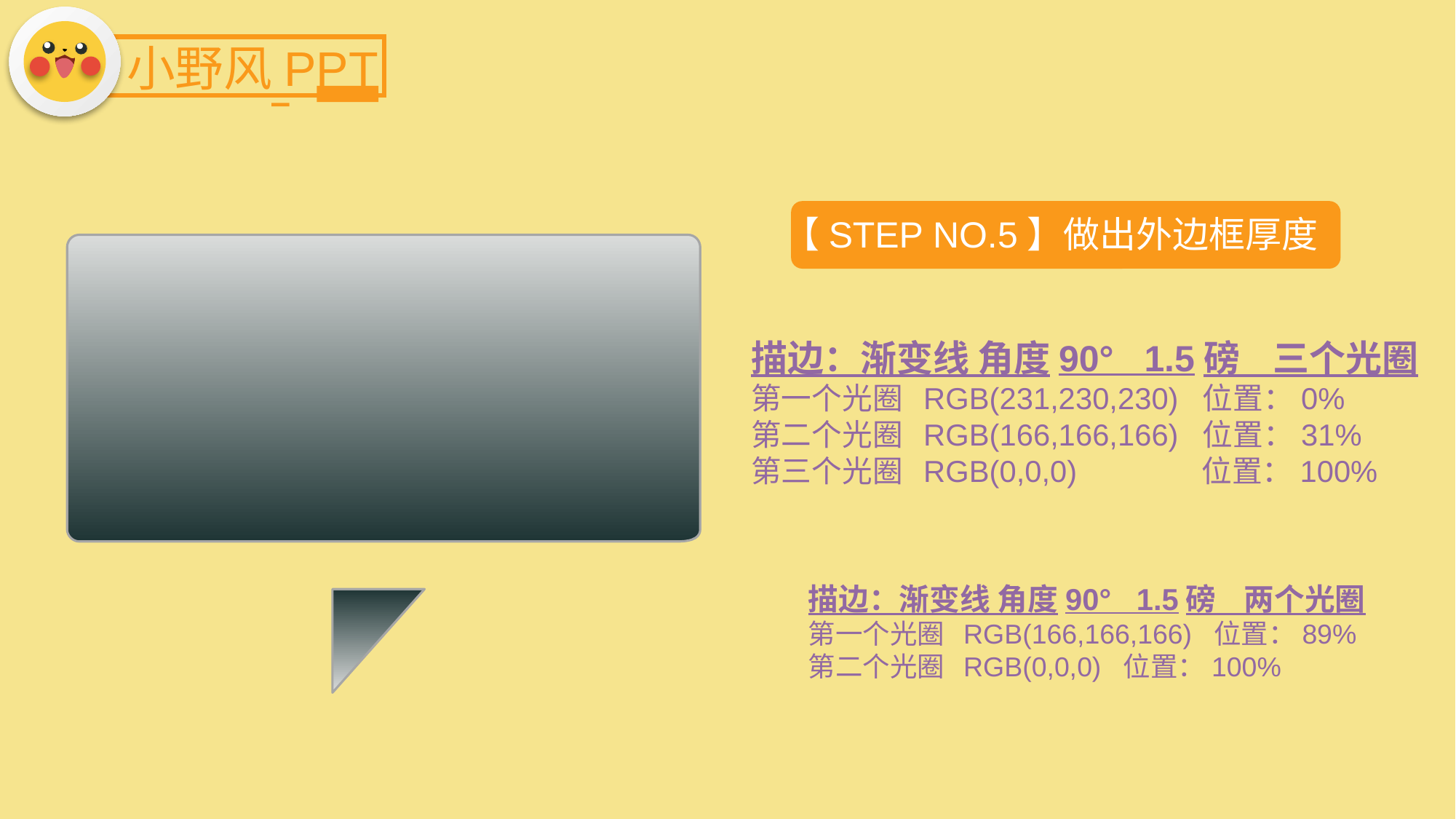

小野风PPT

【STEP NO.5】做出外边框厚度

描边：渐变线 角度90°   1.5磅    三个光圈
第一个光圈  RGB(231,230,230)  位置：0%
第二个光圈  RGB(166,166,166)  位置：31%
第三个光圈  RGB(0,0,0)              位置：100%
描边：渐变线 角度90°   1.5磅    两个光圈
第一个光圈  RGB(166,166,166)  位置：89%
第二个光圈  RGB(0,0,0)  位置：100%